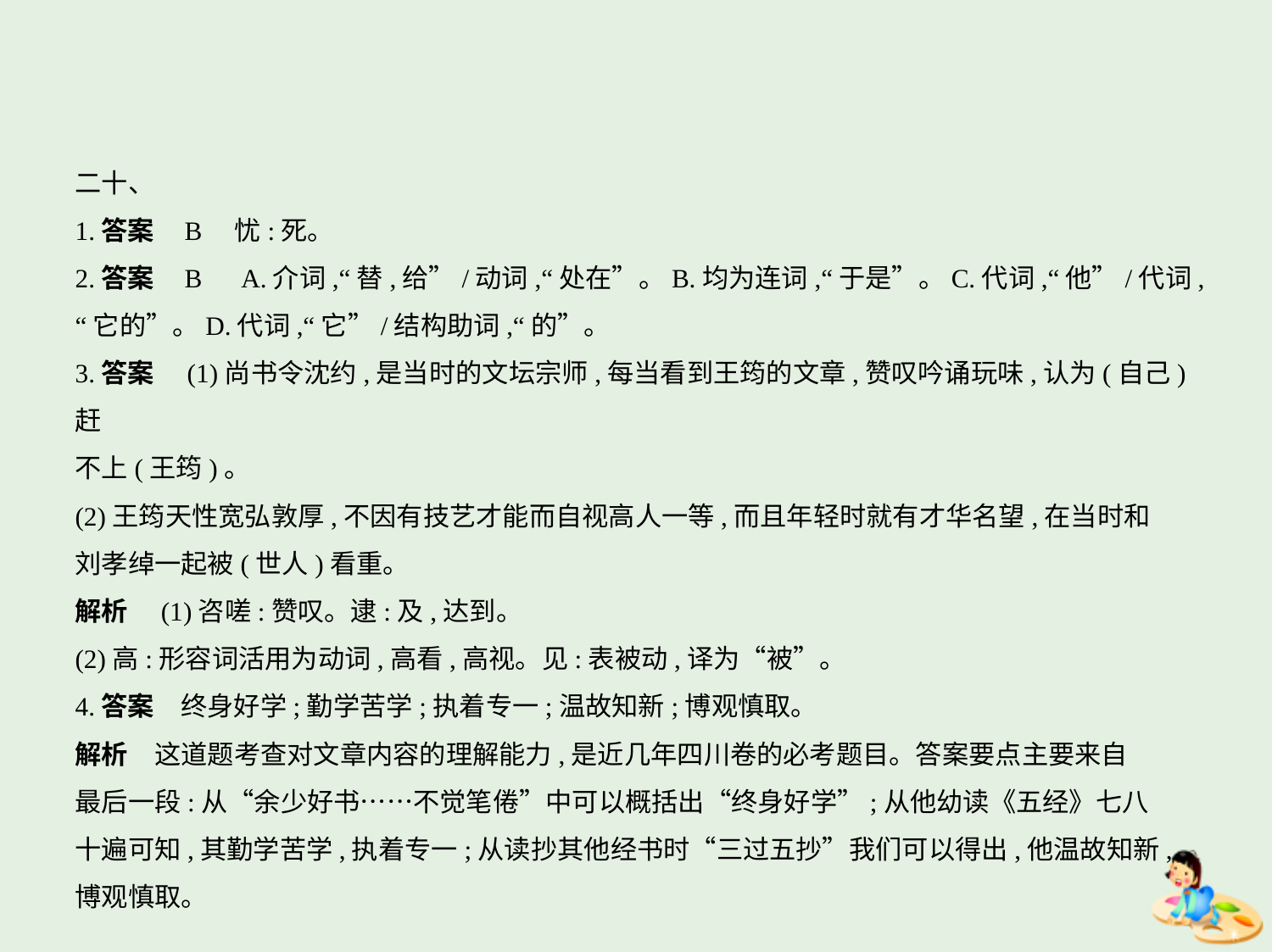

二十、
1.答案    B　忧:死。
2.答案    B　A.介词,“替,给”/动词,“处在”。B.均为连词,“于是”。C.代词,“他”/代词,
“它的”。D.代词,“它”/结构助词,“的”。
3.答案　(1)尚书令沈约,是当时的文坛宗师,每当看到王筠的文章,赞叹吟诵玩味,认为(自己)赶
不上(王筠)。
(2)王筠天性宽弘敦厚,不因有技艺才能而自视高人一等,而且年轻时就有才华名望,在当时和
刘孝绰一起被(世人)看重。
解析　(1)咨嗟:赞叹。逮:及,达到。
(2)高:形容词活用为动词,高看,高视。见:表被动,译为“被”。
4.答案　终身好学;勤学苦学;执着专一;温故知新;博观慎取。
解析　这道题考查对文章内容的理解能力,是近几年四川卷的必考题目。答案要点主要来自
最后一段:从“余少好书……不觉笔倦”中可以概括出“终身好学”;从他幼读《五经》七八
十遍可知,其勤学苦学,执着专一;从读抄其他经书时“三过五抄”我们可以得出,他温故知新,
博观慎取。